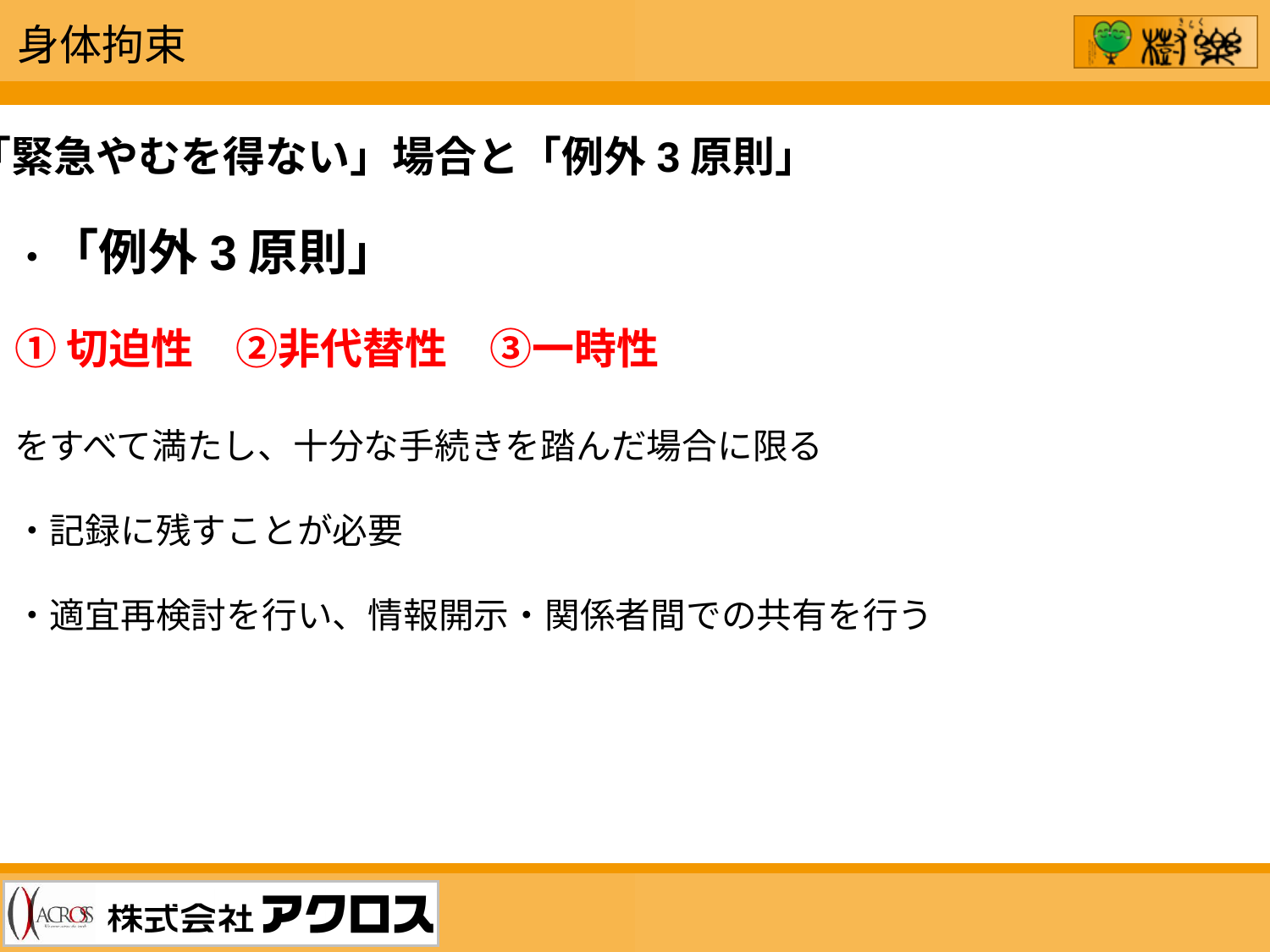

身体拘束
「緊急やむを得ない」場合と「例外3原則」
・「例外3原則」

①切迫性　②非代替性　③一時性

をすべて満たし、十分な手続きを踏んだ場合に限る

・記録に残すことが必要

・適宜再検討を行い、情報開示・関係者間での共有を行う